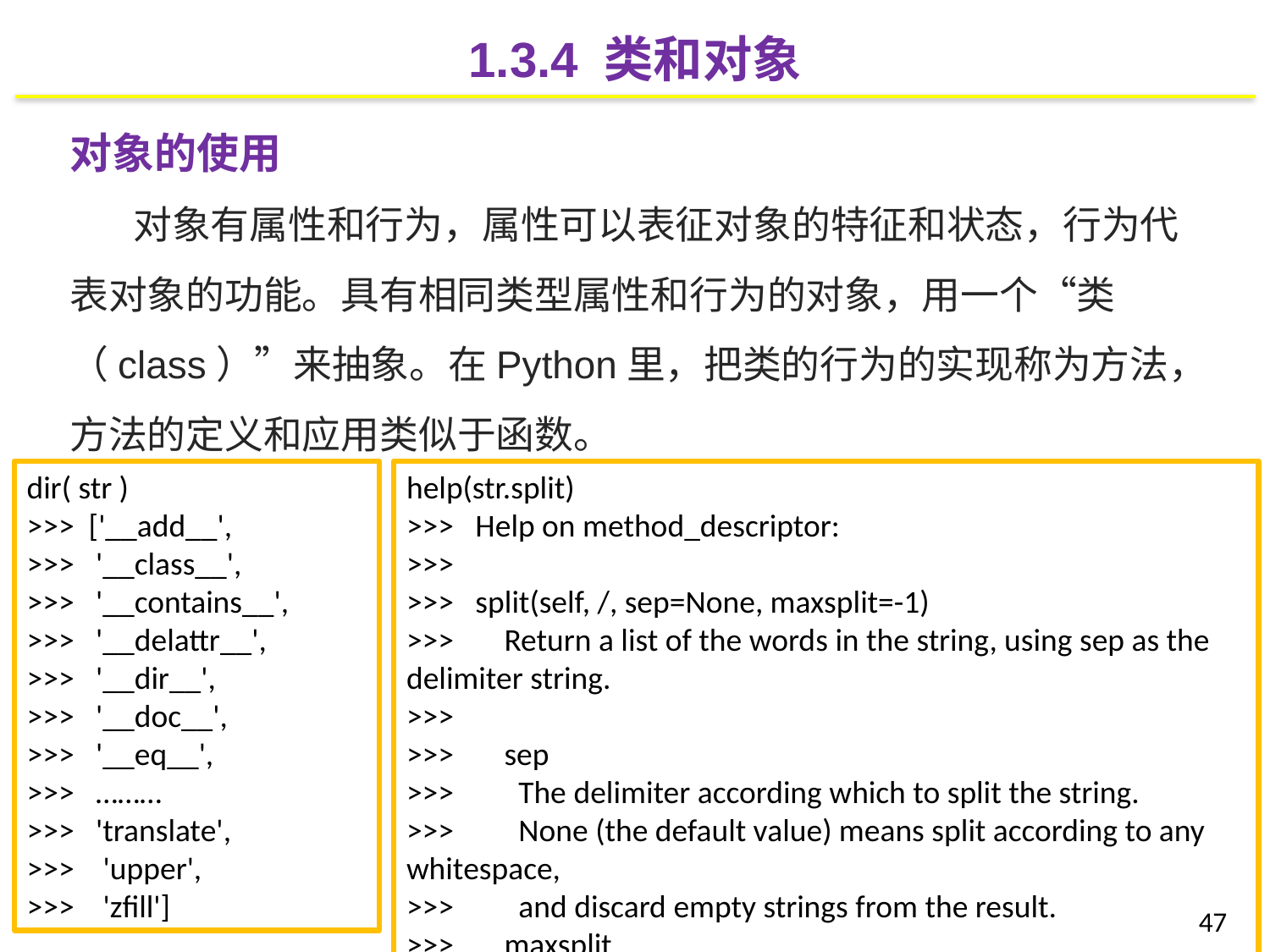

1.3.4 类和对象
对象的使用
对象有属性和行为，属性可以表征对象的特征和状态，行为代表对象的功能。具有相同类型属性和行为的对象，用一个“类（class）”来抽象。在Python里，把类的行为的实现称为方法，方法的定义和应用类似于函数。
dir( str )
>>>  ['__add__',
>>>   '__class__',
>>>   '__contains__',
>>>   '__delattr__',
>>>   '__dir__',
>>>   '__doc__',
>>>   '__eq__',
>>>   ………
>>>   'translate',
>>>    'upper',
>>>    'zfill']
help(str.split)
>>>   Help on method_descriptor:
>>>
>>>   split(self, /, sep=None, maxsplit=-1)
>>>       Return a list of the words in the string, using sep as the delimiter string.
>>>
>>>       sep
>>>         The delimiter according which to split the string.
>>>         None (the default value) means split according to any whitespace,
>>>         and discard empty strings from the result.
>>>       maxsplit
>>>         Maximum number of splits to do.
>>>         -1 (the default value) means no limit.
47